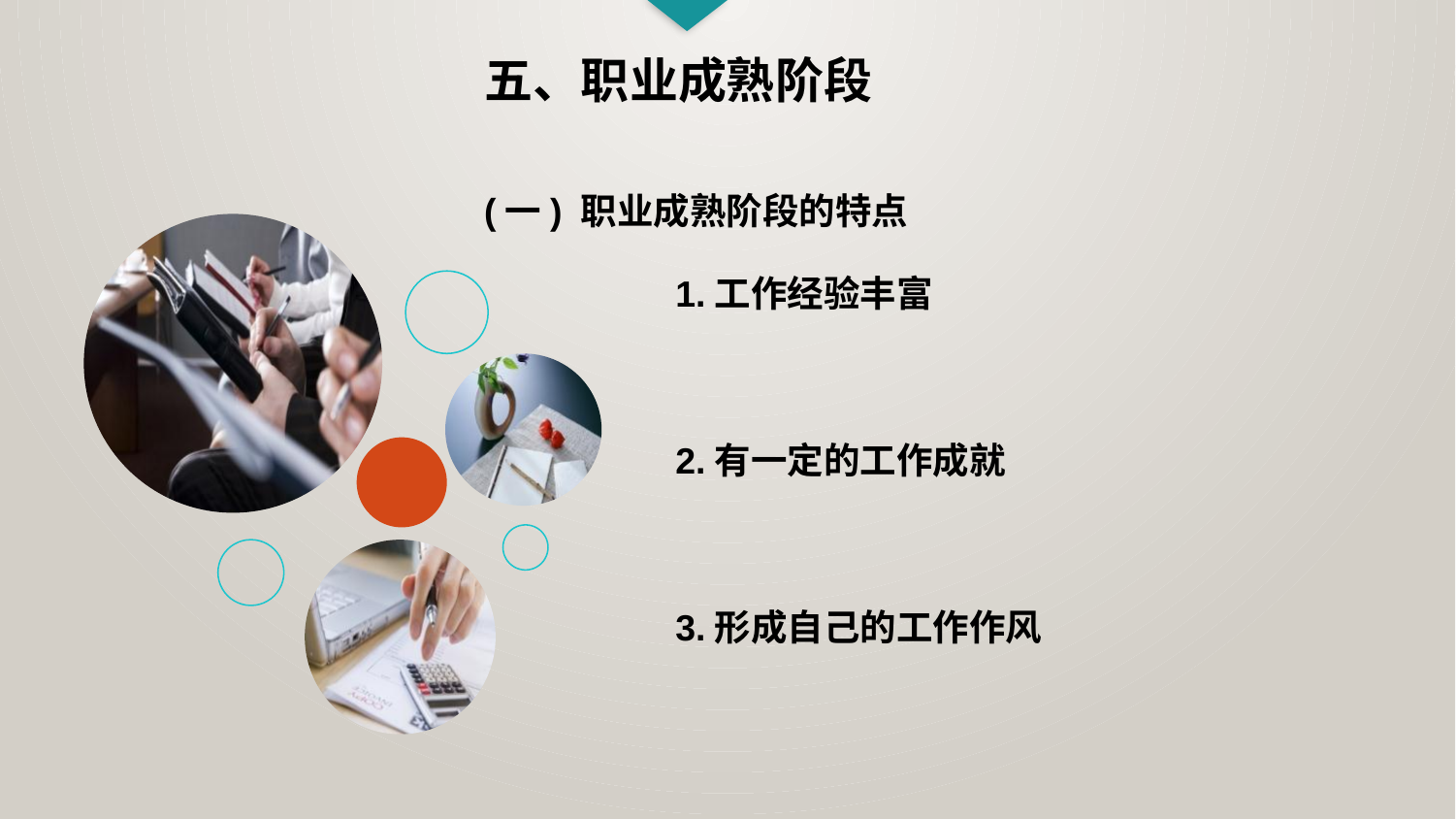

五、职业成熟阶段
(一) 职业成熟阶段的特点

1.工作经验丰富

2.有一定的工作成就

3.形成自己的工作作风